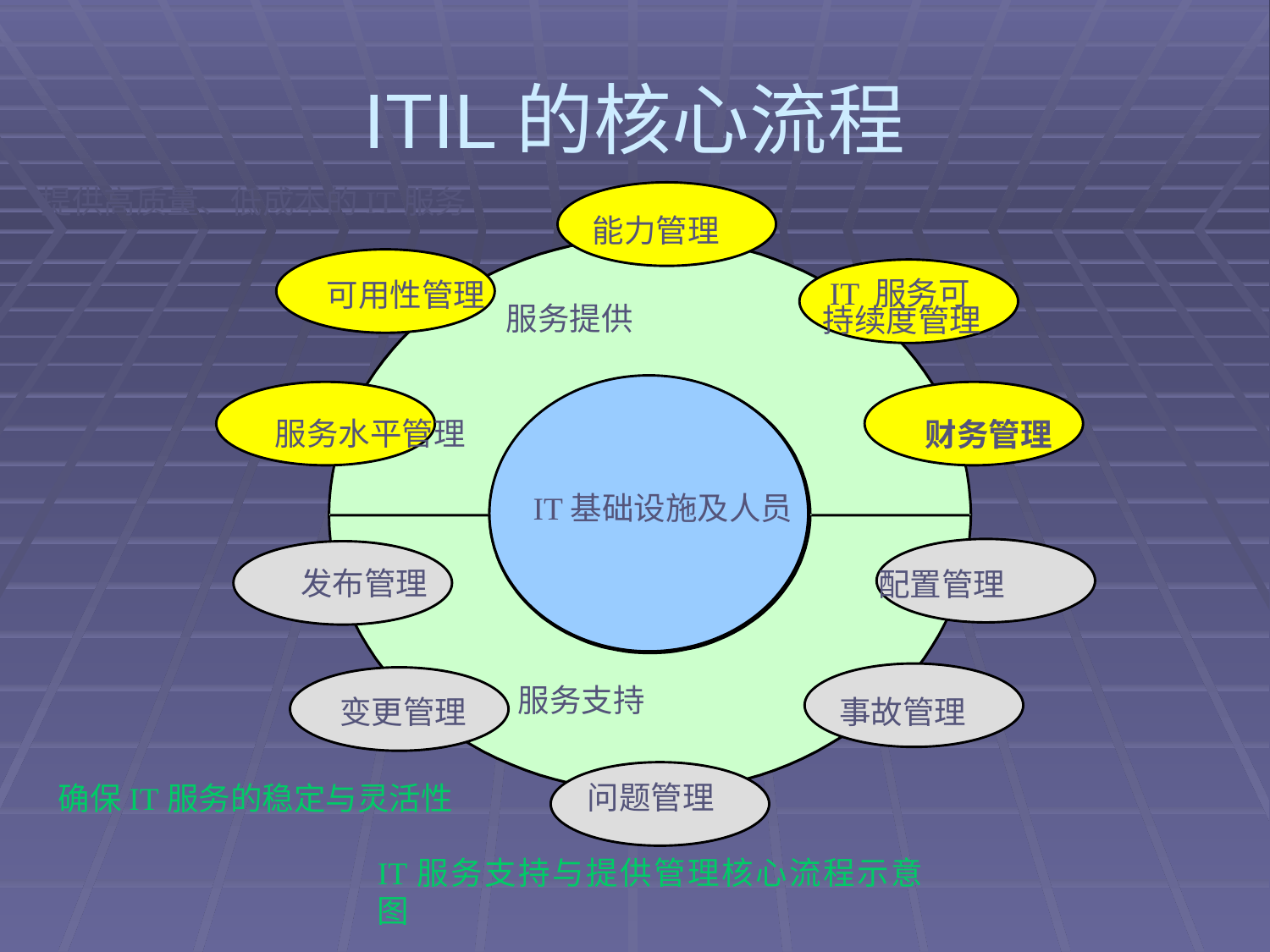

# ITIL的核心流程
提供高质量、低成本的IT服务

能力管理

IT 服务可
可用性管理
Availability
服务提供
持续度管理
Continuity

Service Level
服务水平管理
财务管理
IT基础设施及人员

Release
发布管理
配置管理

服务支持
变更管理
Change
事故管理
Incident

问题管理
Problem
确保IT服务的稳定与灵活性
IT服务支持与提供管理核心流程示意图